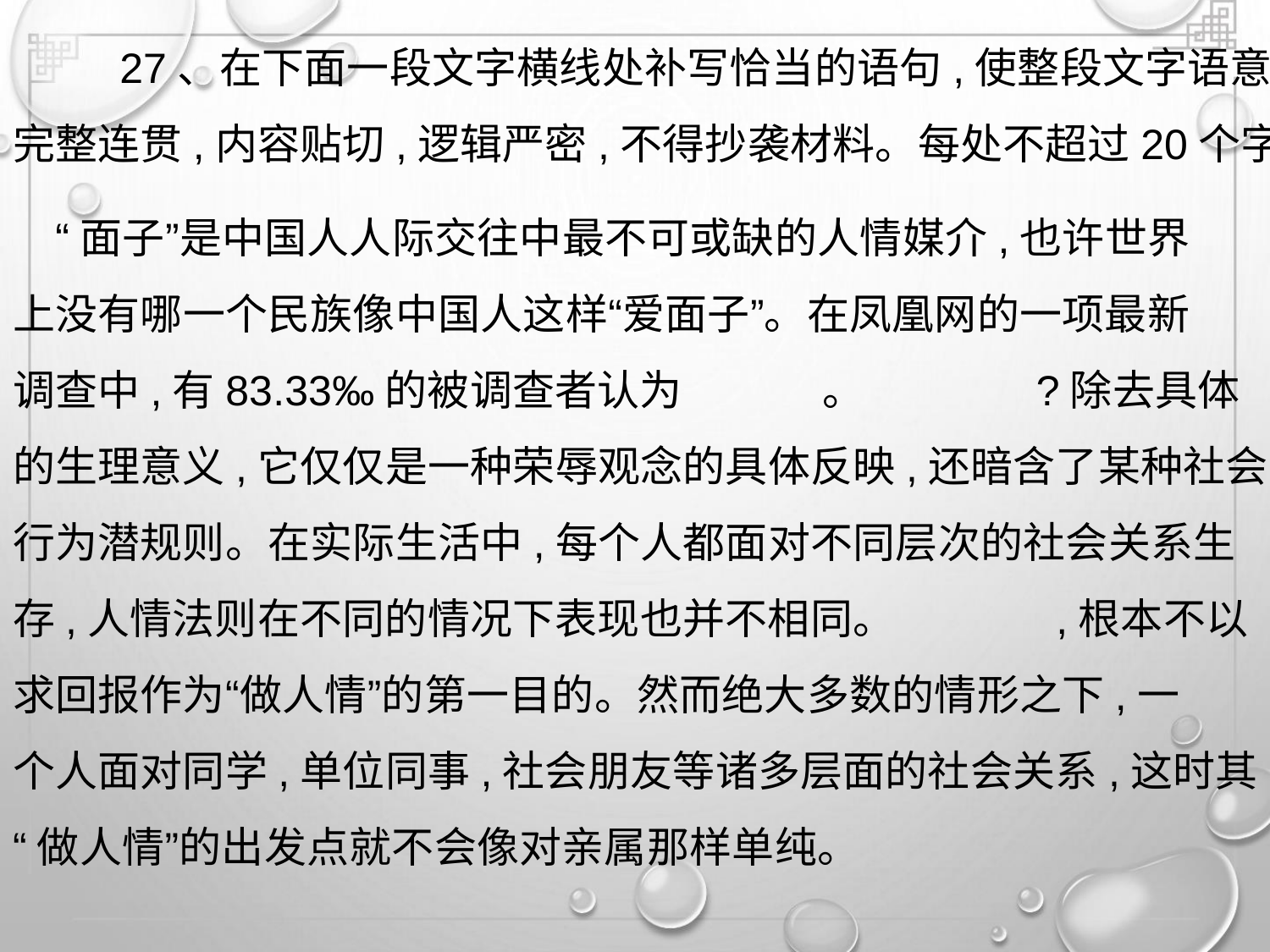

27、在下面一段文字横线处补写恰当的语句,使整段文字语意
完整连贯,内容贴切,逻辑严密,不得抄袭材料。每处不超过20个字。
“面子”是中国人人际交往中最不可或缺的人情媒介,也许世界
上没有哪一个民族像中国人这样“爱面子”。在凤凰网的一项最新
调查中,有83.33‰的被调查者认为
。
?除去具体
的生理意义,它仅仅是一种荣辱观念的具体反映,还暗含了某种社会
行为潜规则。在实际生活中,每个人都面对不同层次的社会关系生
存,人情法则在不同的情况下表现也并不相同。
,根本不以
求回报作为“做人情”的第一目的。然而绝大多数的情形之下,一
个人面对同学,单位同事,社会朋友等诸多层面的社会关系,这时其
“做人情”的出发点就不会像对亲属那样单纯。